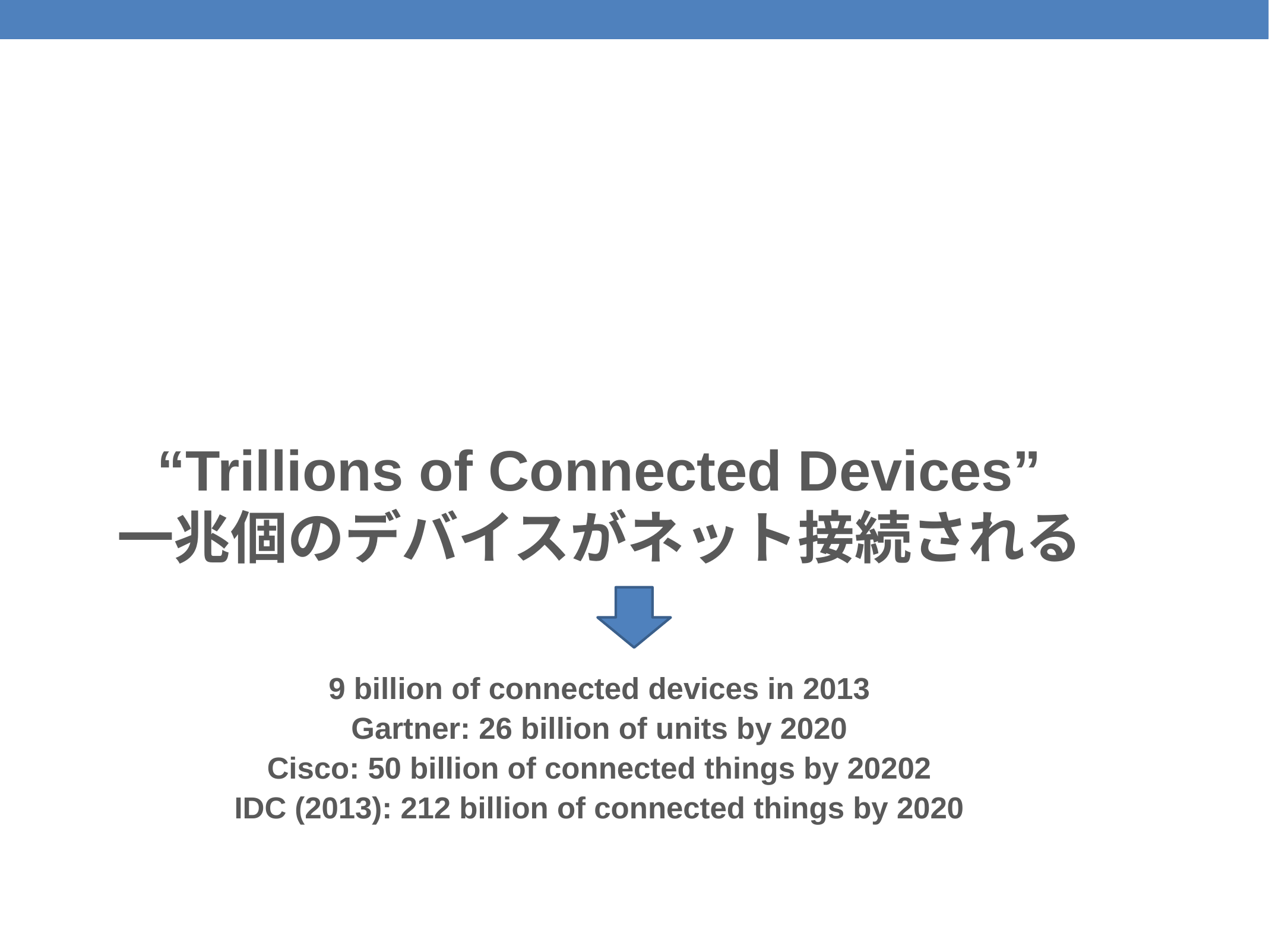

# “Trillions of Connected Devices” 一兆個のデバイスがネット接続される

9 billion of connected devices in 2013
Gartner: 26 billion of units by 2020
Cisco: 50 billion of connected things by 20202
IDC (2013): 212 billion of connected things by 2020
14